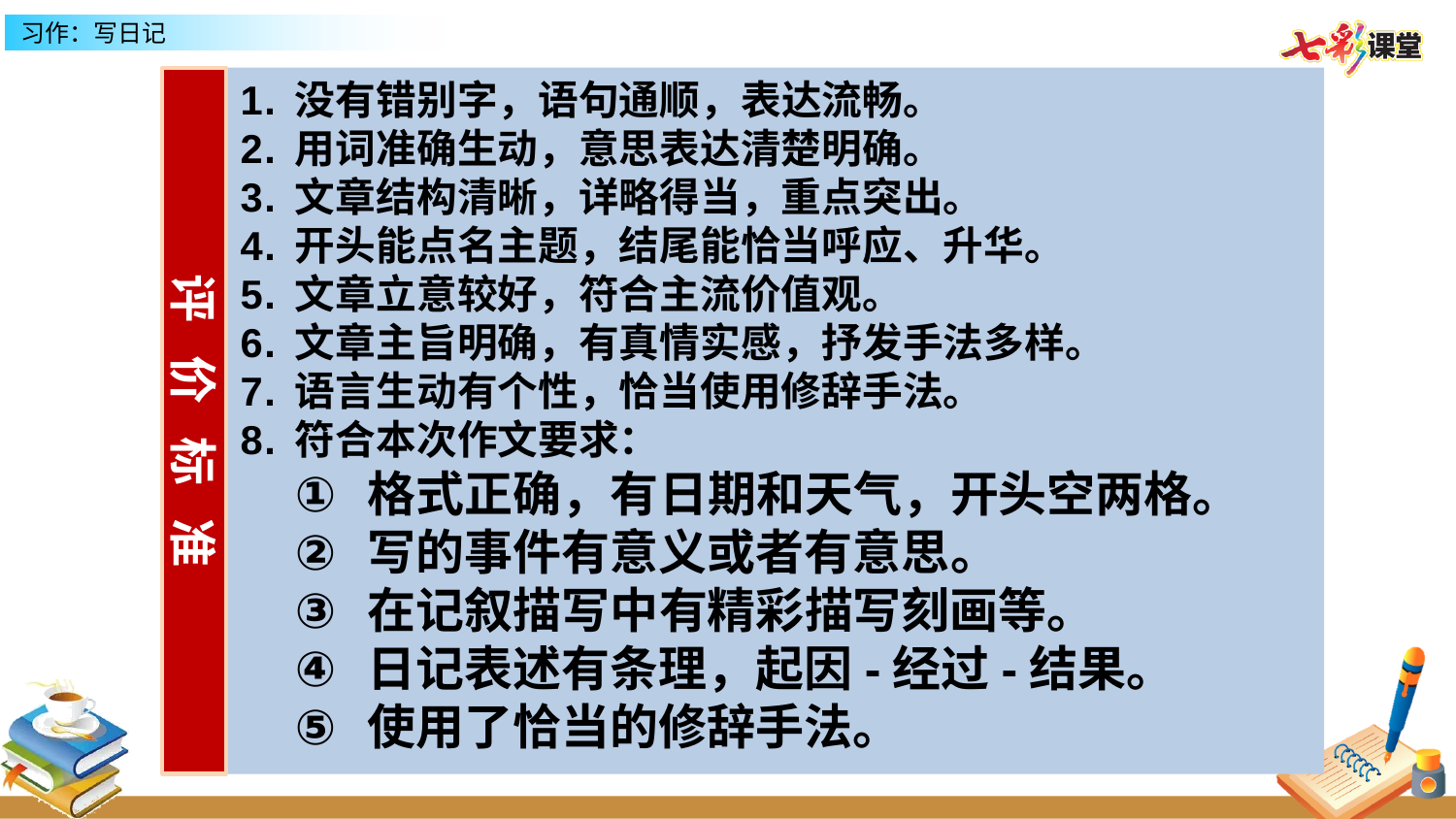

评   价   标   准
没有错别字，语句通顺，表达流畅。
用词准确生动，意思表达清楚明确。
文章结构清晰，详略得当，重点突出。
开头能点名主题，结尾能恰当呼应、升华。
文章立意较好，符合主流价值观。
文章主旨明确，有真情实感，抒发手法多样。
语言生动有个性，恰当使用修辞手法。
符合本次作文要求：
格式正确，有日期和天气，开头空两格。
写的事件有意义或者有意思。
在记叙描写中有精彩描写刻画等。
日记表述有条理，起因-经过-结果。
使用了恰当的修辞手法。